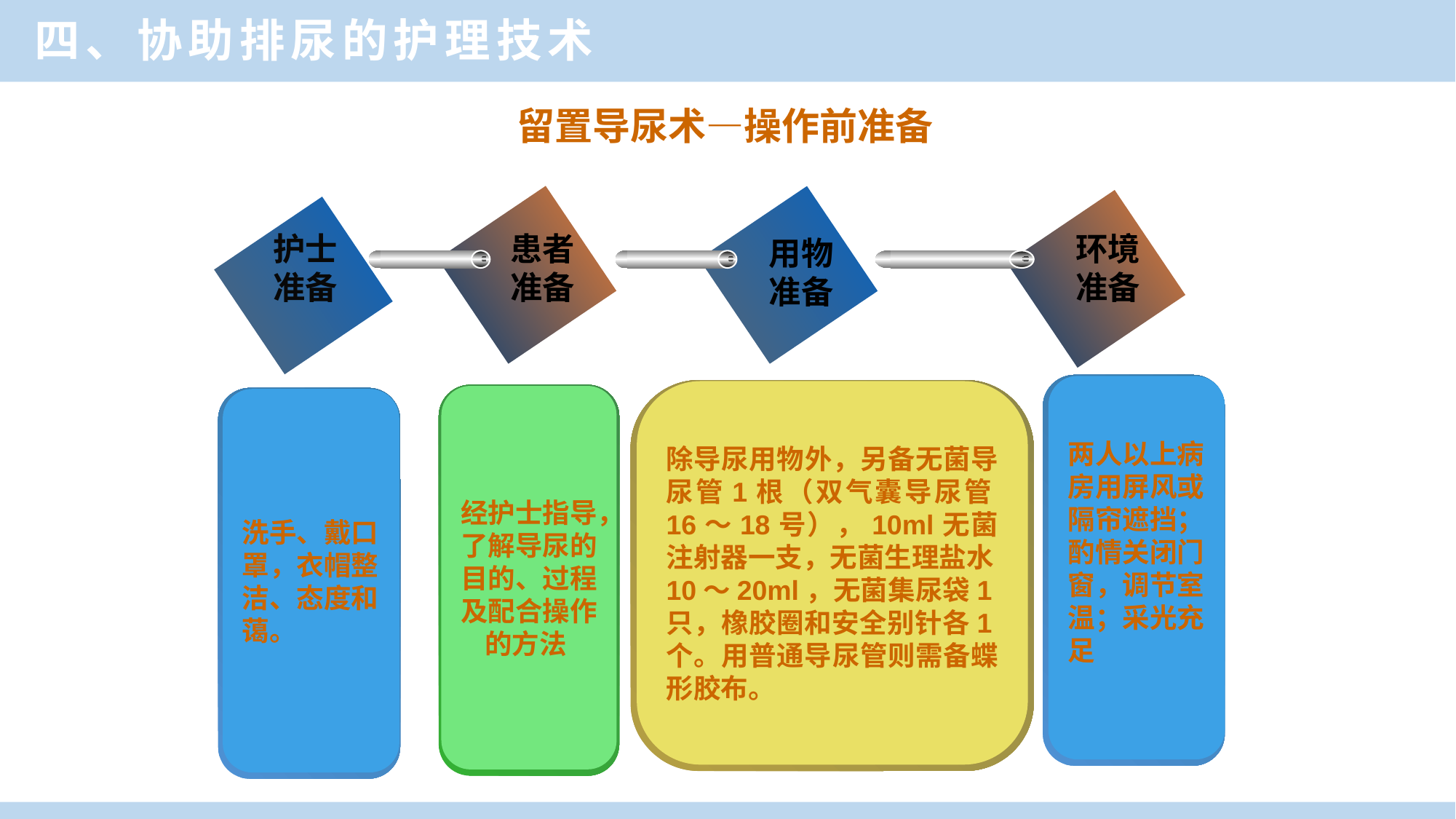

四、协助排尿的护理技术
留置导尿术—操作前准备

患者准备
环境准备

护士准备
用物准备

两人以上病房用屏风或隔帘遮挡；酌情关闭门窗，调节室温；采光充足

除导尿用物外，另备无菌导尿管1根（双气囊导尿管16～18号），10ml无菌注射器一支，无菌生理盐水10～20ml，无菌集尿袋1只，橡胶圈和安全别针各1个。用普通导尿管则需备蝶形胶布。

经护士指导，了解导尿的目的、过程及配合操作的方法

洗手、戴口罩，衣帽整洁、态度和蔼。